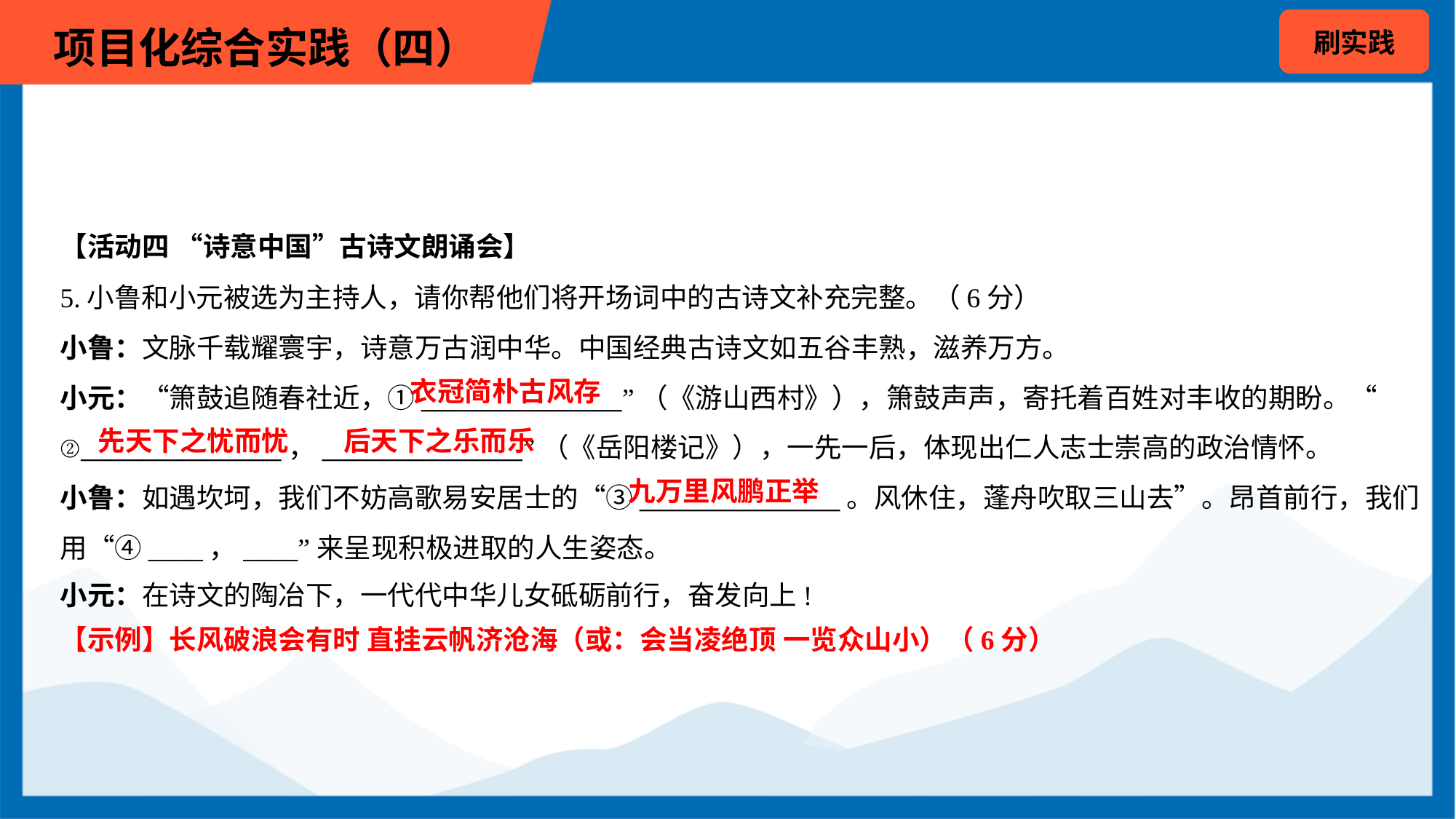

【活动四 “诗意中国”古诗文朗诵会】
5.小鲁和小元被选为主持人，请你帮他们将开场词中的古诗文补充完整。（6分）
小鲁：文脉千载耀寰宇，诗意万古润中华。中国经典古诗文如五谷丰熟，滋养万方。
小元：“箫鼓追随春社近，①________________”（《游山西村》），箫鼓声声，寄托着百姓对丰收的期盼。“
②________________，________________”（《岳阳楼记》），一先一后，体现出仁人志士崇高的政治情怀。
小鲁：如遇坎坷，我们不妨高歌易安居士的“③________________。风休住，蓬舟吹取三山去”。昂首前行，我们
用“④____，____”来呈现积极进取的人生姿态。
小元：在诗文的陶冶下，一代代中华儿女砥砺前行，奋发向上!
衣冠简朴古风存
先天下之忧而忧
后天下之乐而乐
九万里风鹏正举
【示例】长风破浪会有时 直挂云帆济沧海（或：会当凌绝顶 一览众山小）（6分）